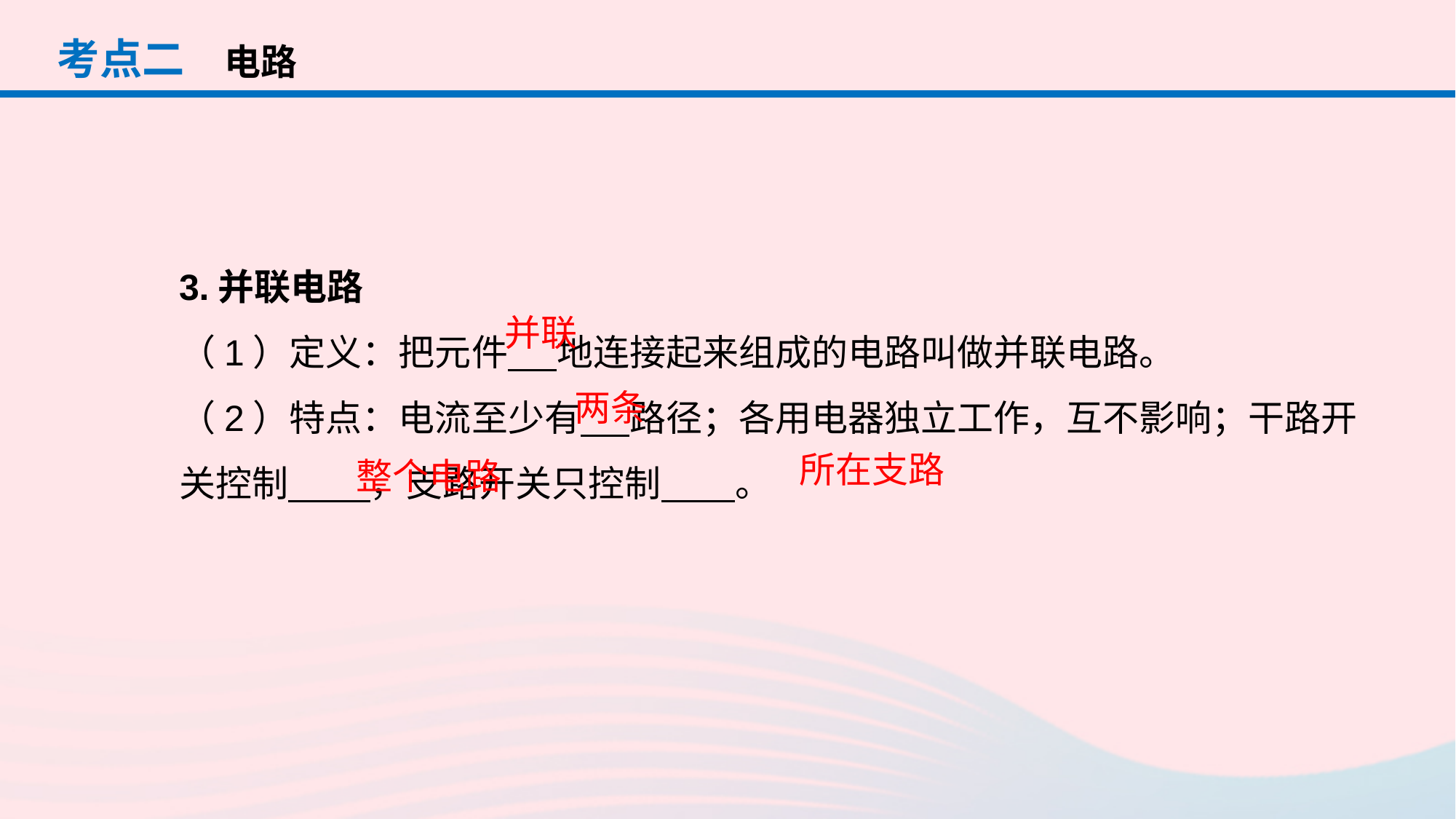

考点二
电路
3.并联电路
（1）定义：把元件      地连接起来组成的电路叫做并联电路。
（2）特点：电流至少有      路径；各用电器独立工作，互不影响；干路开关控制          ，支路开关只控制         。
并联
两条
所在支路
整个电路